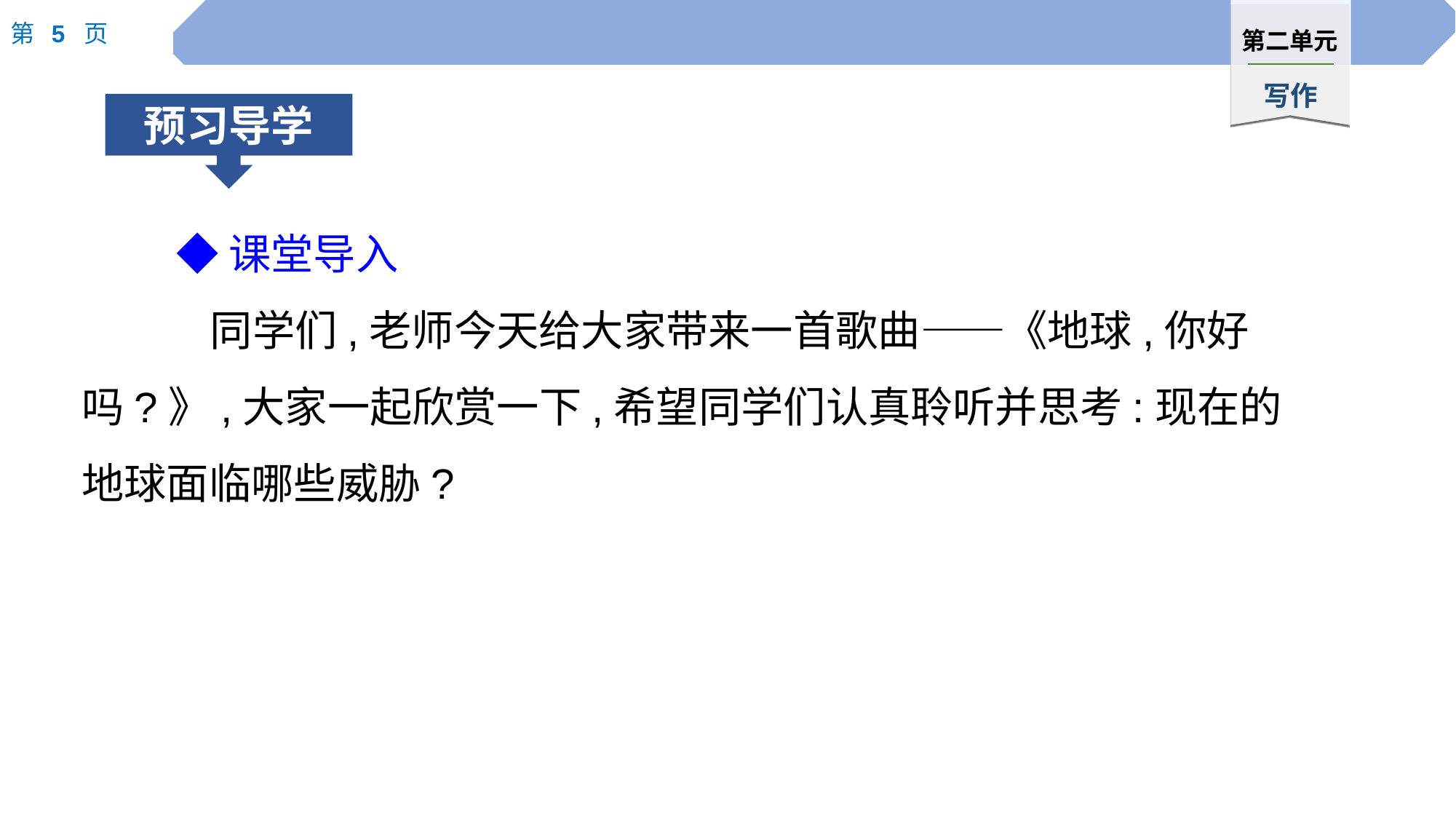

◆课堂导入

　同学们,老师今天给大家带来一首歌曲——《地球,你好吗?》,大家一起欣赏一下,希望同学们认真聆听并思考:现在的地球面临哪些威胁?